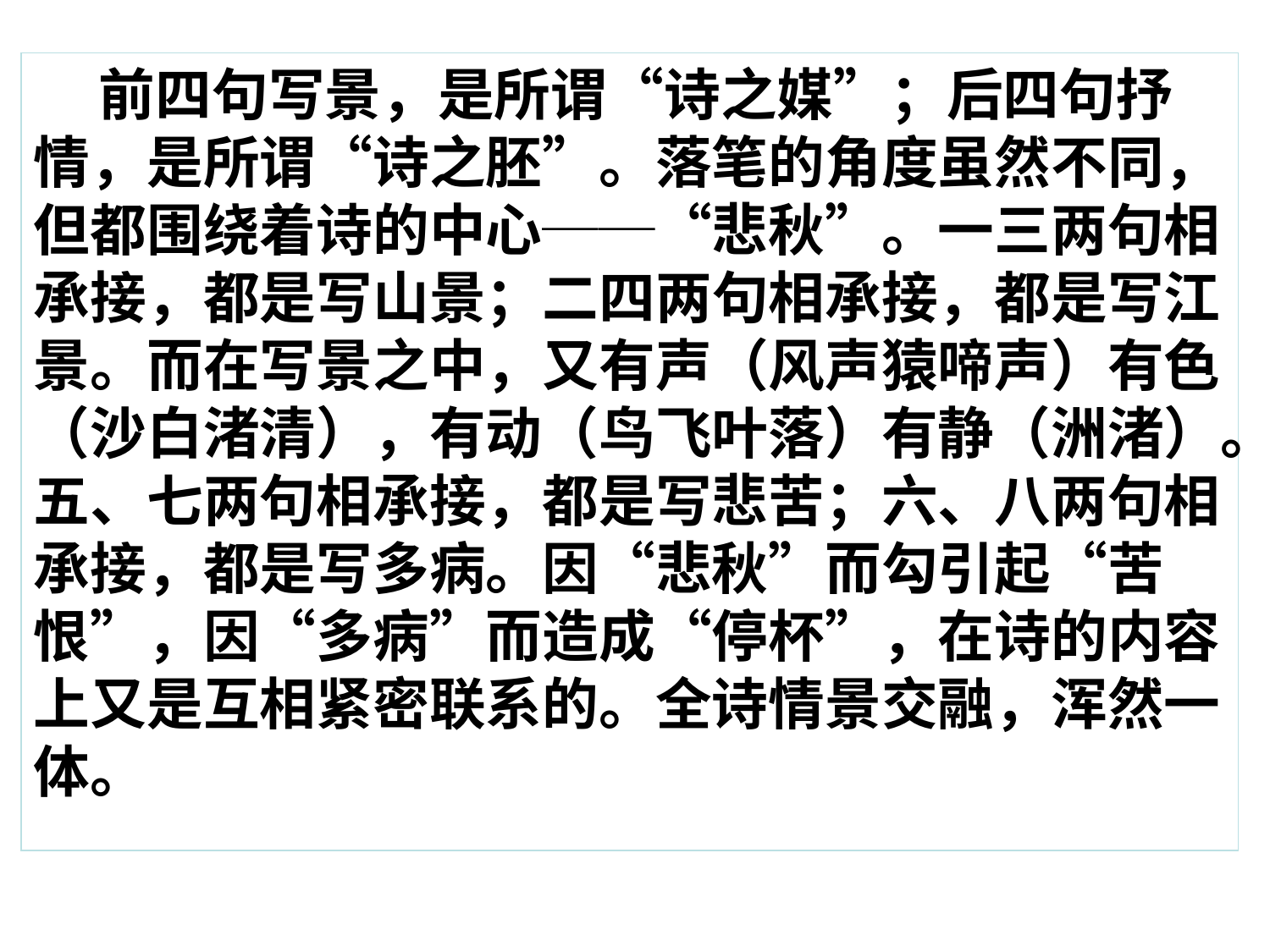

前四句写景，是所谓“诗之媒”；后四句抒情，是所谓“诗之胚”。落笔的角度虽然不同，但都围绕着诗的中心──“悲秋”。一三两句相承接，都是写山景；二四两句相承接，都是写江景。而在写景之中，又有声（风声猿啼声）有色（沙白渚清），有动（鸟飞叶落）有静（洲渚）。五、七两句相承接，都是写悲苦；六、八两句相承接，都是写多病。因“悲秋”而勾引起“苦恨”，因“多病”而造成“停杯”，在诗的内容上又是互相紧密联系的。全诗情景交融，浑然一体。